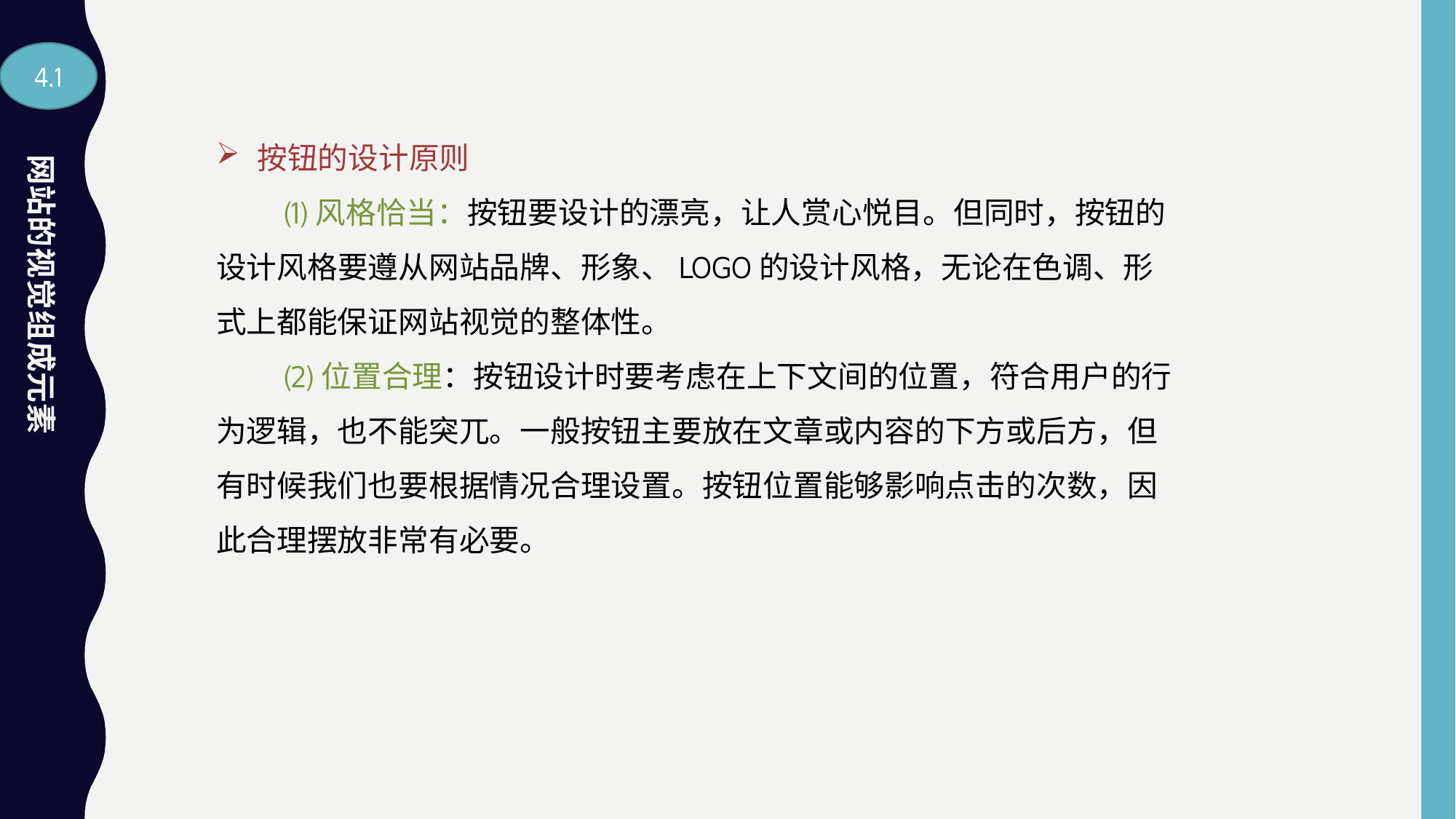

4.1
按钮的设计原则
　　(1)风格恰当：按钮要设计的漂亮，让人赏心悦目。但同时，按钮的设计风格要遵从网站品牌、形象、LOGO的设计风格，无论在色调、形式上都能保证网站视觉的整体性。
　　(2)位置合理：按钮设计时要考虑在上下文间的位置，符合用户的行为逻辑，也不能突兀。一般按钮主要放在文章或内容的下方或后方，但有时候我们也要根据情况合理设置。按钮位置能够影响点击的次数，因此合理摆放非常有必要。

网站的视觉组成元素